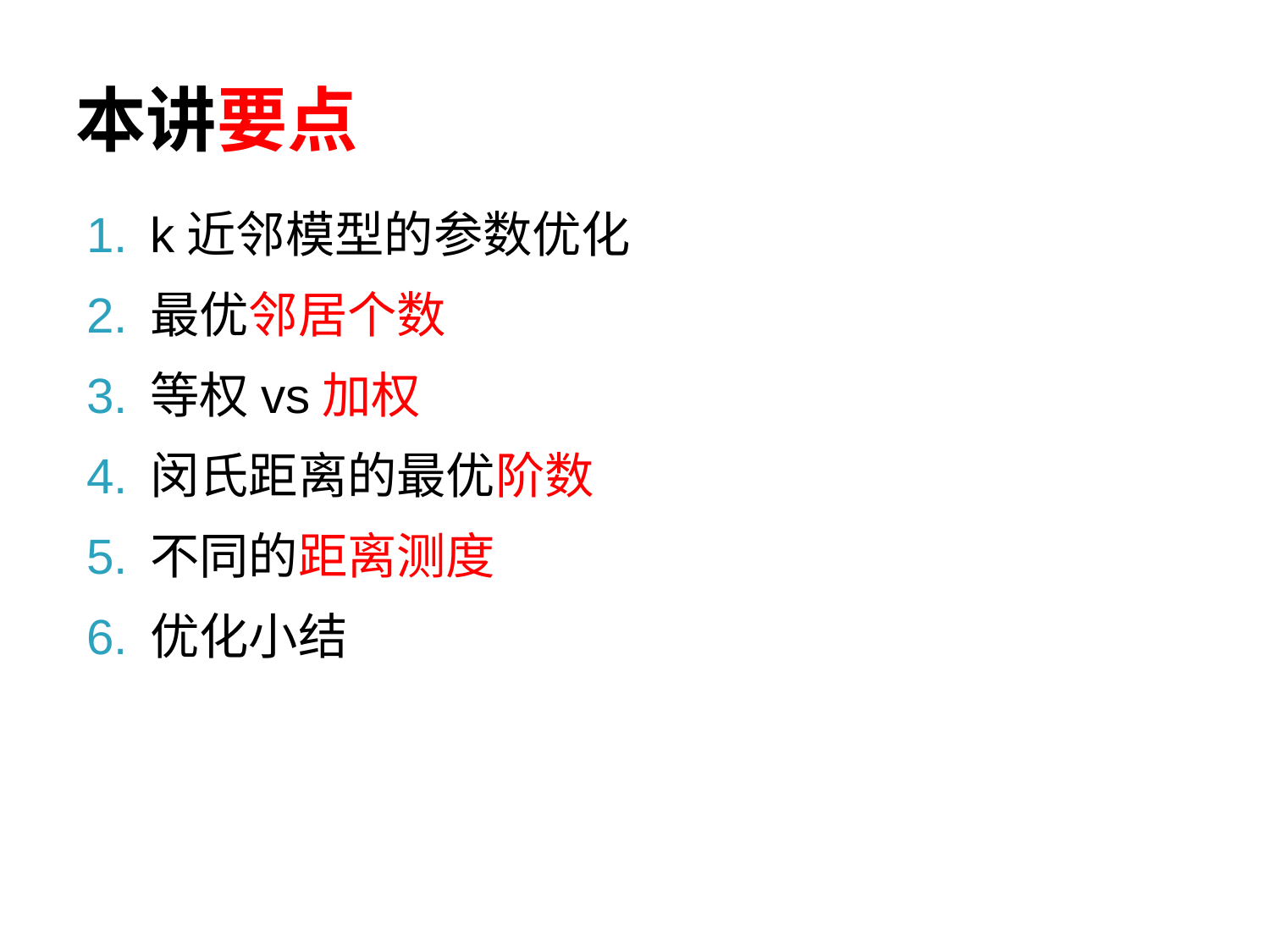

# 本讲要点
k近邻模型的参数优化
最优邻居个数
等权vs加权
闵氏距离的最优阶数
不同的距离测度
优化小结